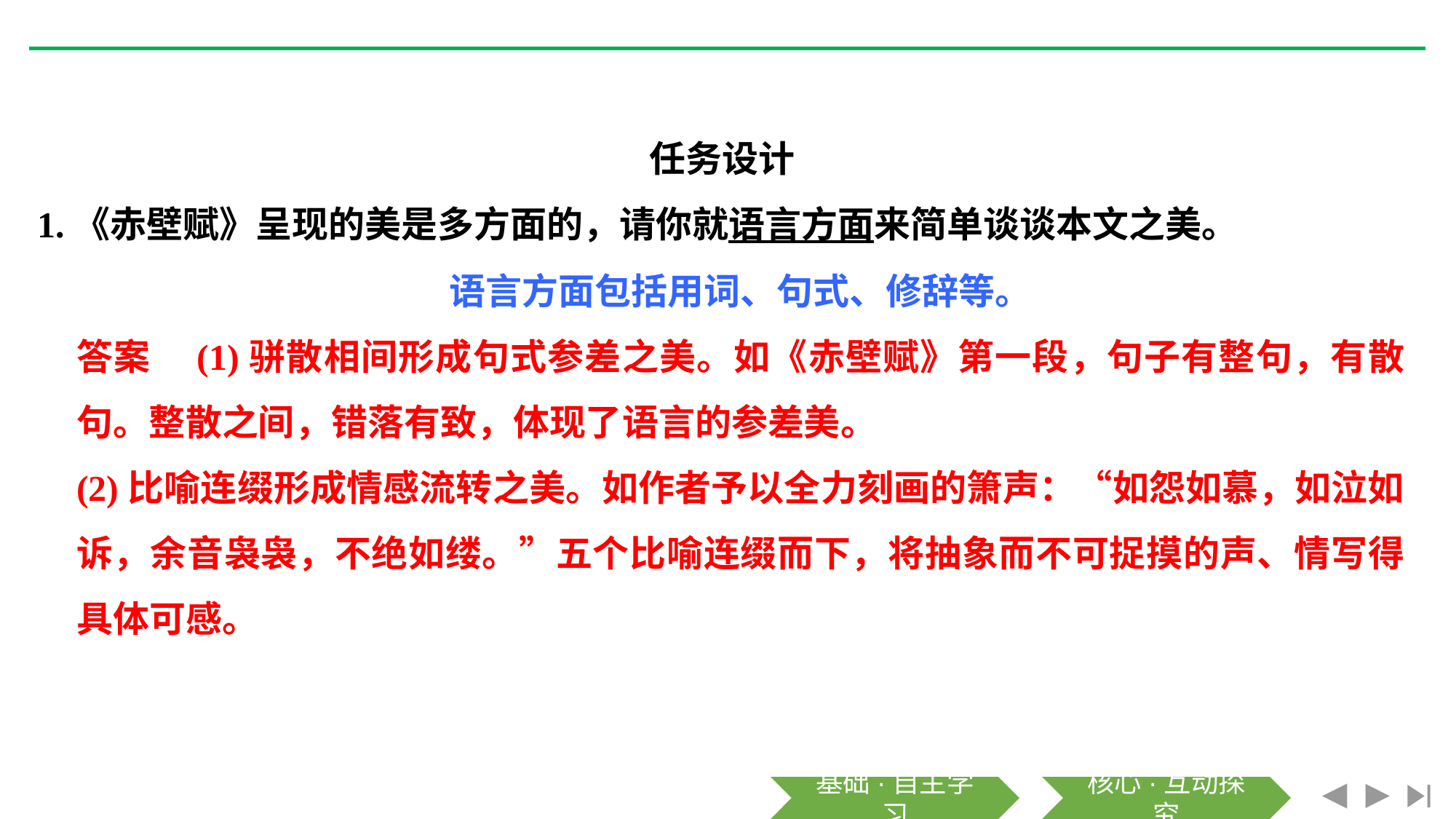

任务设计
1.《赤壁赋》呈现的美是多方面的，请你就语言方面来简单谈谈本文之美。
语言方面包括用词、句式、修辞等。
答案　(1)骈散相间形成句式参差之美。如《赤壁赋》第一段，句子有整句，有散句。整散之间，错落有致，体现了语言的参差美。
(2)比喻连缀形成情感流转之美。如作者予以全力刻画的箫声：“如怨如慕，如泣如诉，余音袅袅，不绝如缕。”五个比喻连缀而下，将抽象而不可捉摸的声、情写得具体可感。